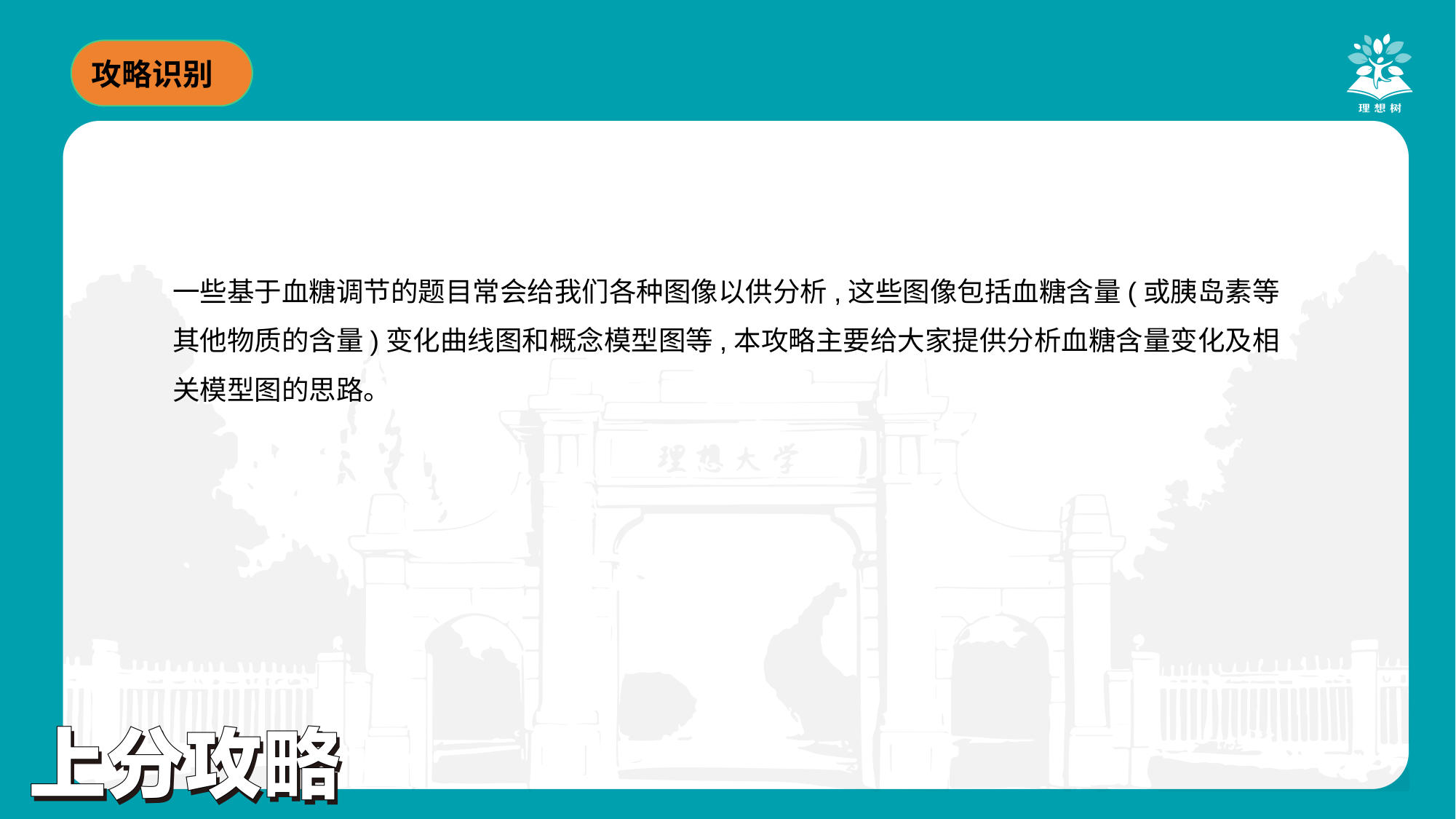

攻略识别
一些基于血糖调节的题目常会给我们各种图像以供分析,这些图像包括血糖含量(或胰岛素等其他物质的含量)变化曲线图和概念模型图等,本攻略主要给大家提供分析血糖含量变化及相关模型图的思路。